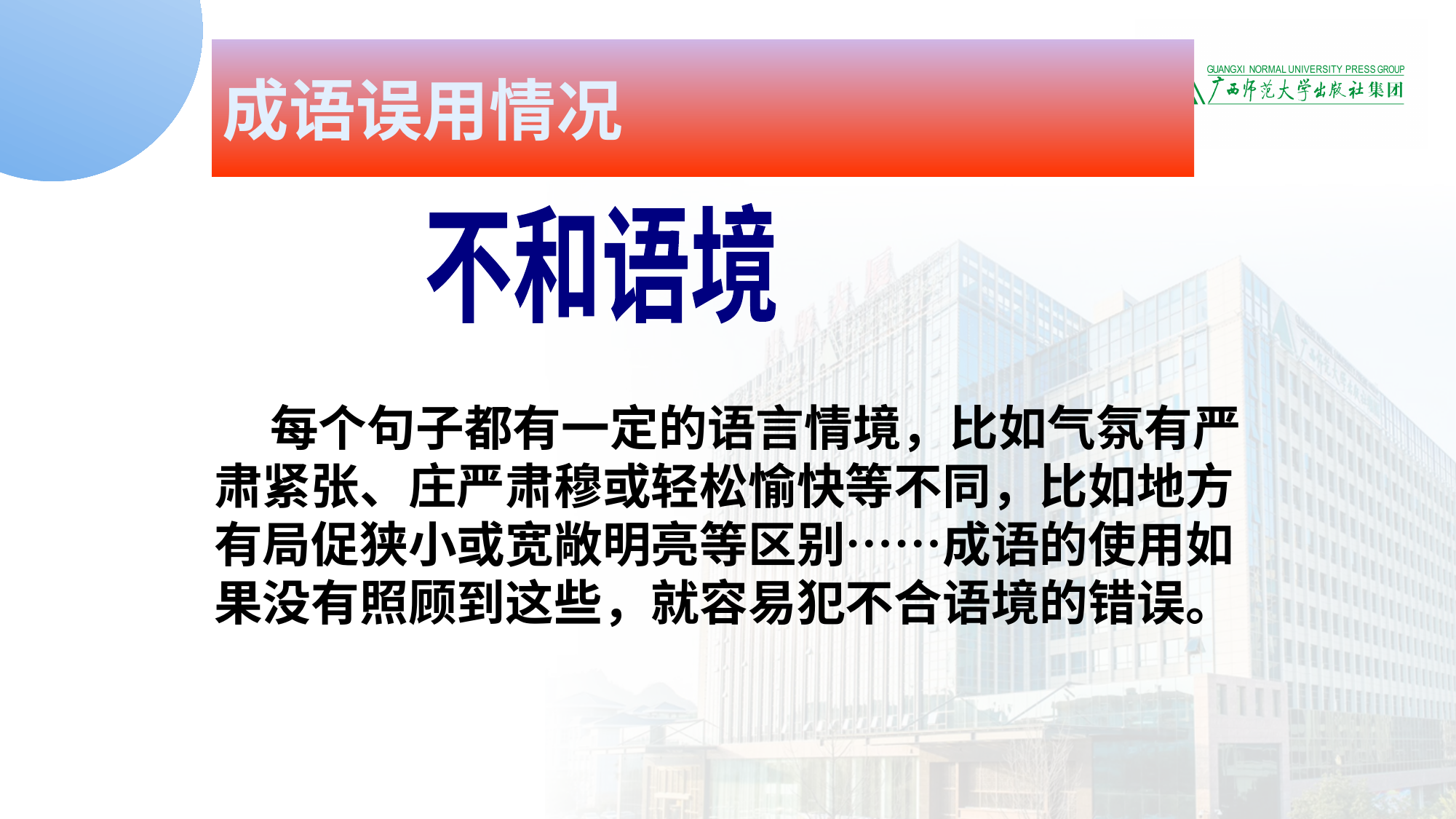

成语误用情况

不和语境

    每个句子都有一定的语言情境，比如气氛有严肃紧张、庄严肃穆或轻松愉快等不同，比如地方有局促狭小或宽敞明亮等区别……成语的使用如果没有照顾到这些，就容易犯不合语境的错误。